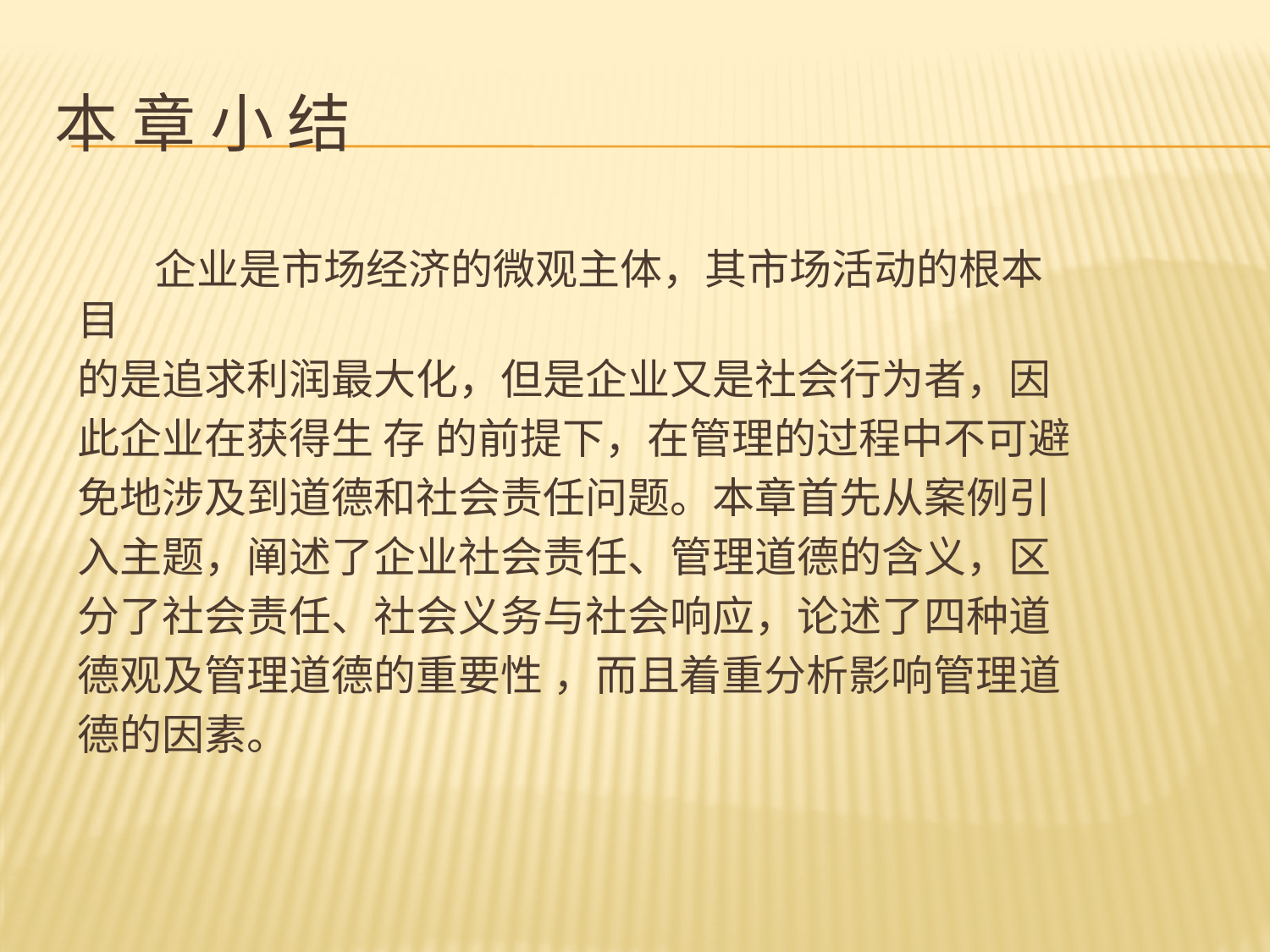

# 本 章 小 结
       企业是市场经济的微观主体，其市场活动的根本目
的是追求利润最大化，但是企业又是社会行为者，因
此企业在获得生 存 的前提下，在管理的过程中不可避
免地涉及到道德和社会责任问题。本章首先从案例引
入主题，阐述了企业社会责任、管理道德的含义，区
分了社会责任、社会义务与社会响应，论述了四种道
德观及管理道德的重要性 ，而且着重分析影响管理道
德的因素。